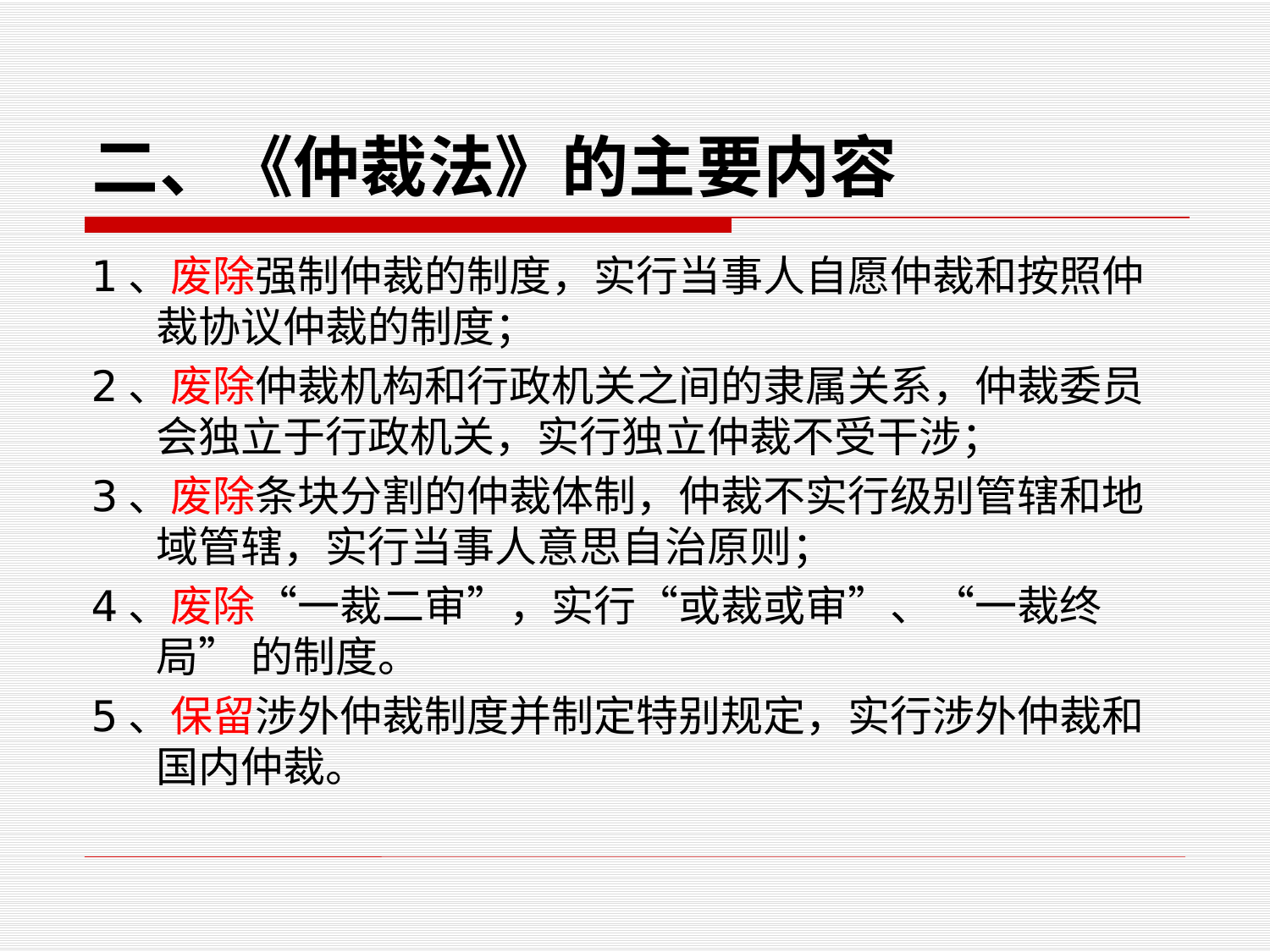

# 二、《仲裁法》的主要内容
1、废除强制仲裁的制度，实行当事人自愿仲裁和按照仲裁协议仲裁的制度；
2、废除仲裁机构和行政机关之间的隶属关系，仲裁委员会独立于行政机关，实行独立仲裁不受干涉；
3、废除条块分割的仲裁体制，仲裁不实行级别管辖和地域管辖，实行当事人意思自治原则；
4、废除“一裁二审”，实行“或裁或审”、“一裁终局” 的制度。
5、保留涉外仲裁制度并制定特别规定，实行涉外仲裁和国内仲裁。